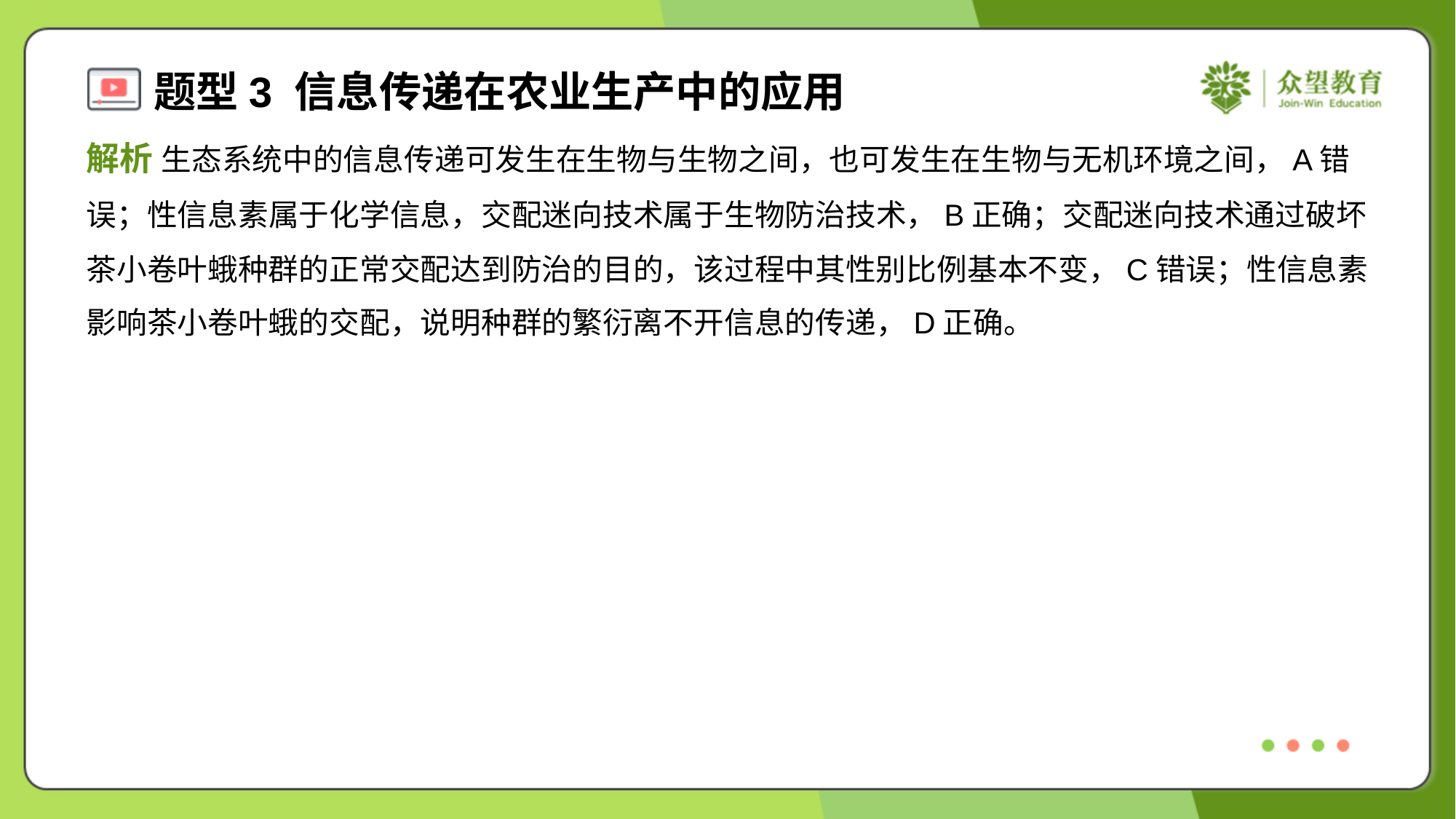

解析 生态系统中的信息传递可发生在生物与生物之间，也可发生在生物与无机环境之间，A错
误；性信息素属于化学信息，交配迷向技术属于生物防治技术，B正确；交配迷向技术通过破坏
茶小卷叶蛾种群的正常交配达到防治的目的，该过程中其性别比例基本不变，C错误；性信息素
影响茶小卷叶蛾的交配，说明种群的繁衍离不开信息的传递，D正确。